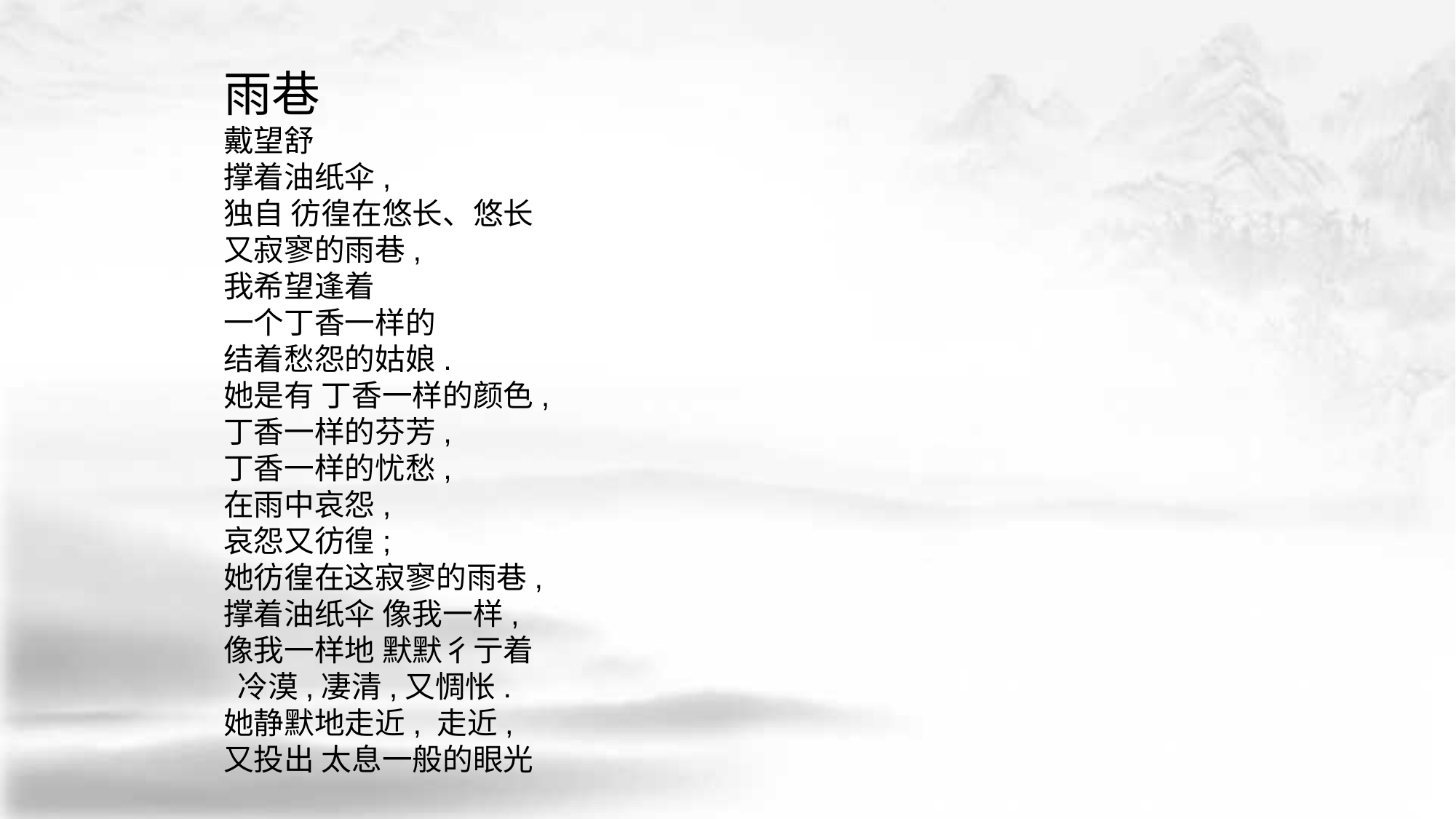

雨巷
戴望舒
撑着油纸伞,
独自 彷徨在悠长、悠长
又寂寥的雨巷,
我希望逢着
一个丁香一样的
结着愁怨的姑娘.
她是有 丁香一样的颜色,
丁香一样的芬芳,
丁香一样的忧愁,
在雨中哀怨,
哀怨又彷徨;
她彷徨在这寂寥的雨巷,
撑着油纸伞 像我一样,
像我一样地 默默彳亍着
 冷漠,凄清,又惆怅.
她静默地走近, 走近,
又投出 太息一般的眼光